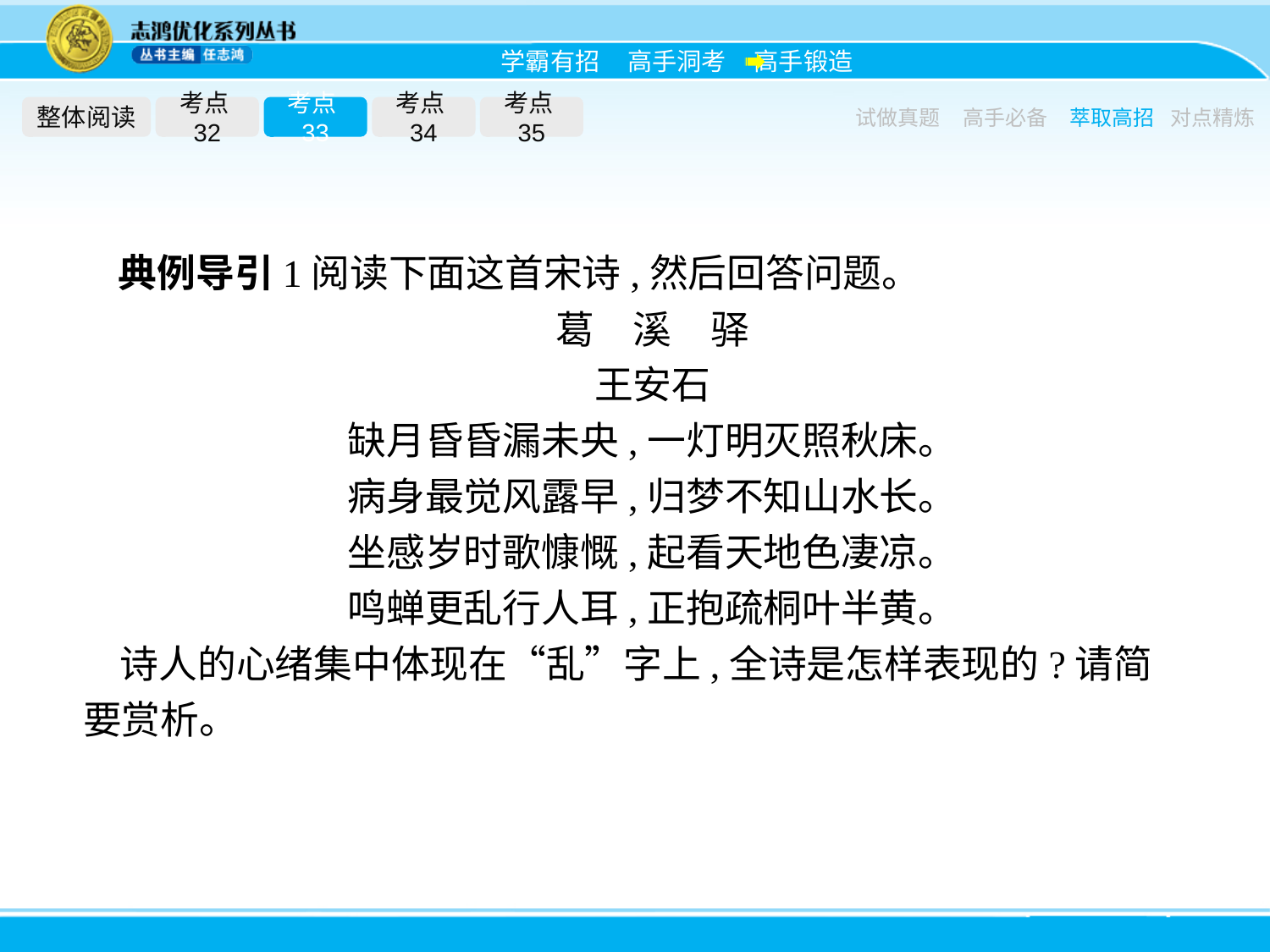

整体阅读
考点32
考点33
考点34
考点35
试做真题
高手必备
萃取高招
对点精炼
典例导引1阅读下面这首宋诗,然后回答问题。
葛　溪　驿
王安石
缺月昏昏漏未央,一灯明灭照秋床。
病身最觉风露早,归梦不知山水长。
坐感岁时歌慷慨,起看天地色凄凉。
鸣蝉更乱行人耳,正抱疏桐叶半黄。
诗人的心绪集中体现在“乱”字上,全诗是怎样表现的?请简要赏析。